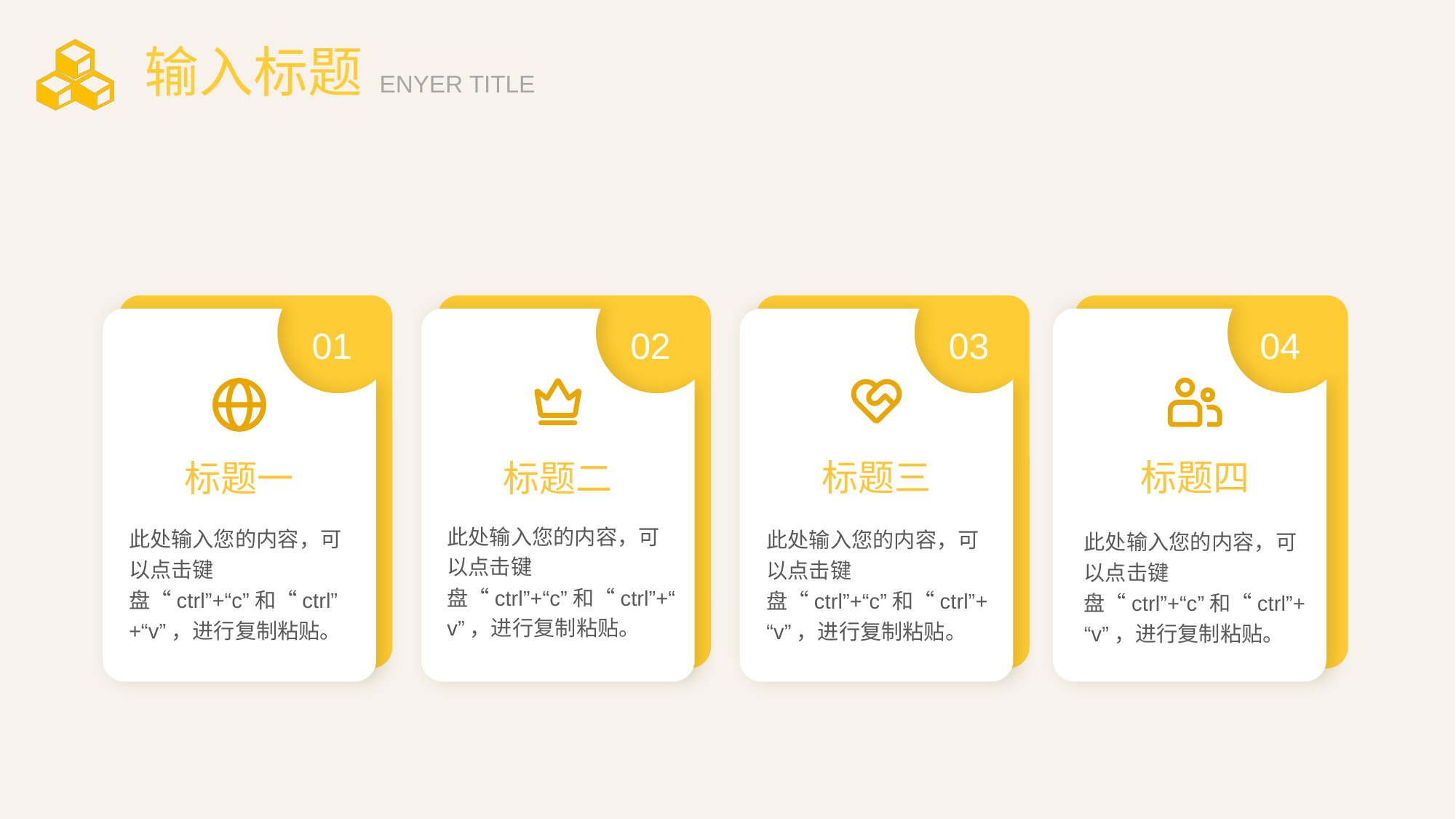

# 输入标题
ENYER TITLE

01
02
03
04

标题三
标题四
标题二
标题一
此处输入您的内容，可以点击键盘“ctrl”+“c”和“ctrl”+“v”，进行复制粘贴。
此处输入您的内容，可以点击键盘“ctrl”+“c”和“ctrl”+“v”，进行复制粘贴。
此处输入您的内容，可以点击键盘“ctrl”+“c”和“ctrl”+“v”，进行复制粘贴。
此处输入您的内容，可以点击键盘“ctrl”+“c”和“ctrl”+“v”，进行复制粘贴。